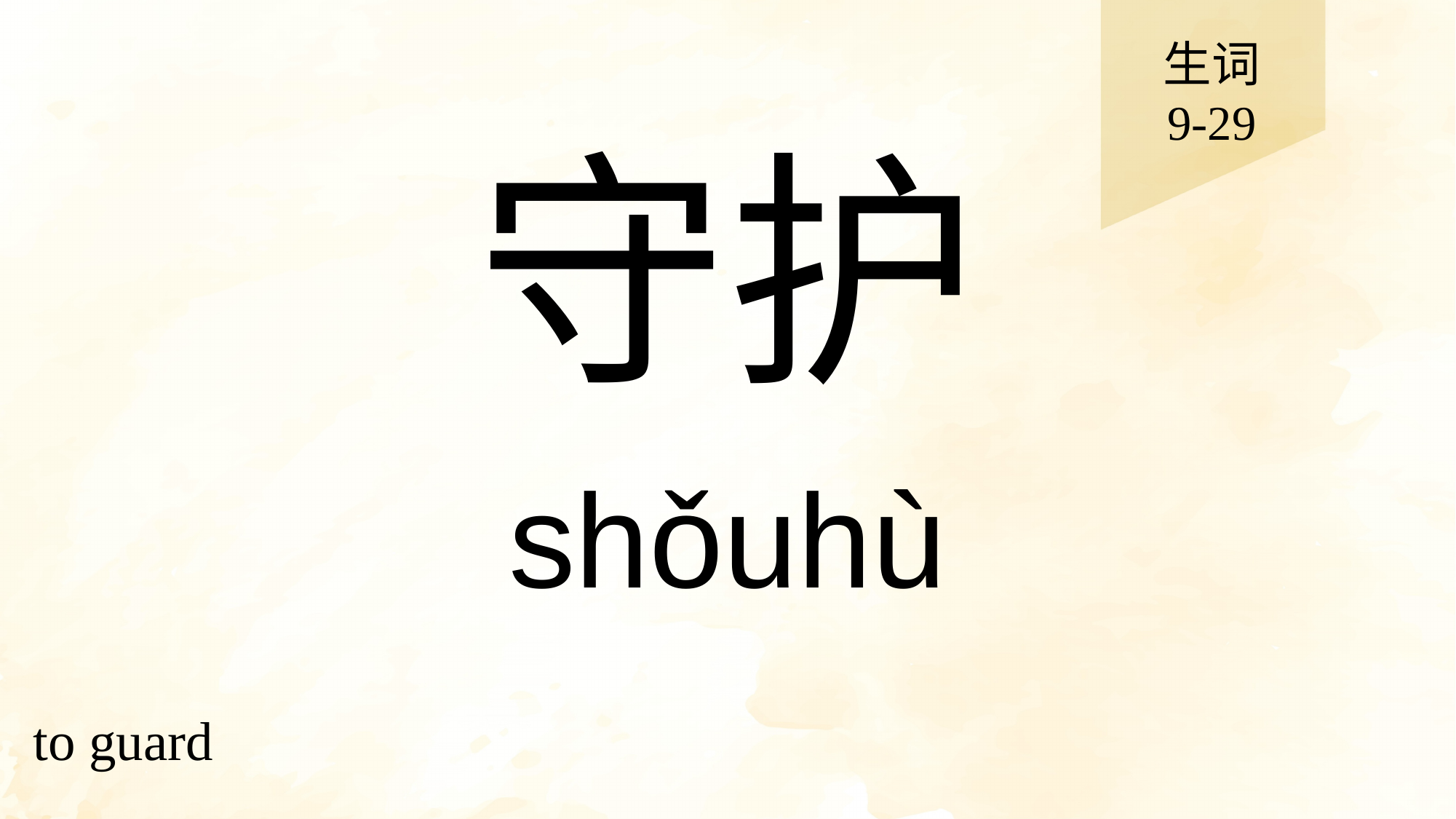

生词
9-29
# 守护
shǒuhù
to guard